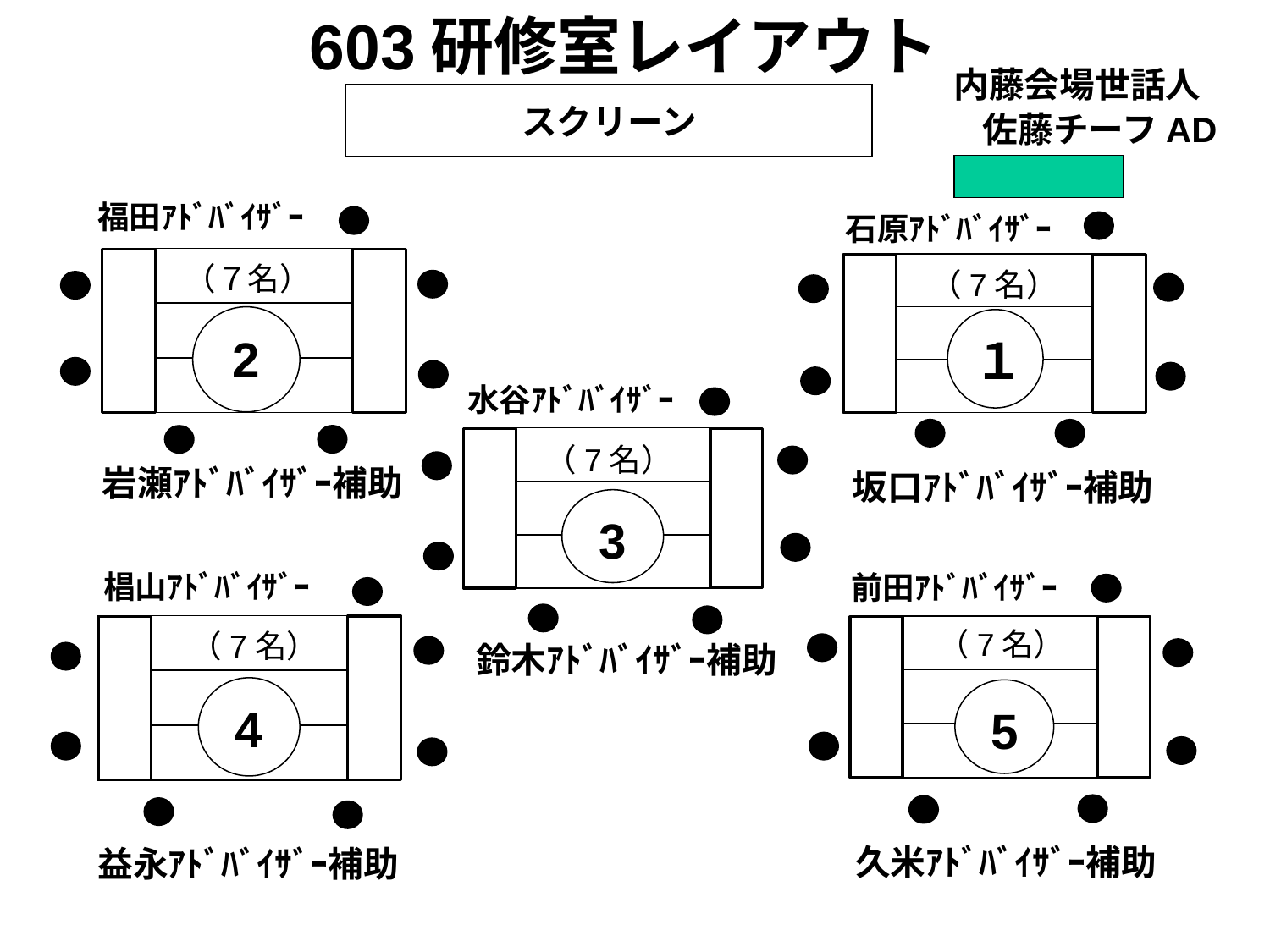

603研修室レイアウト
内藤会場世話人
スクリーン
佐藤チーフAD

福田ｱﾄﾞﾊﾞｲｻﾞｰ
石原ｱﾄﾞﾊﾞｲｻﾞｰ

（７名）

（7名）

2
１

水谷ｱﾄﾞﾊﾞｲｻﾞｰ

（7名）

岩瀬ｱﾄﾞﾊﾞｲｻﾞｰ補助
坂口ｱﾄﾞﾊﾞｲｻﾞｰ補助
3

椙山ｱﾄﾞﾊﾞｲｻﾞｰ
前田ｱﾄﾞﾊﾞｲｻﾞｰ

（7名）
（7名）
鈴木ｱﾄﾞﾊﾞｲｻﾞｰ補助

4
5

久米ｱﾄﾞﾊﾞｲｻﾞｰ補助
益永ｱﾄﾞﾊﾞｲｻﾞｰ補助